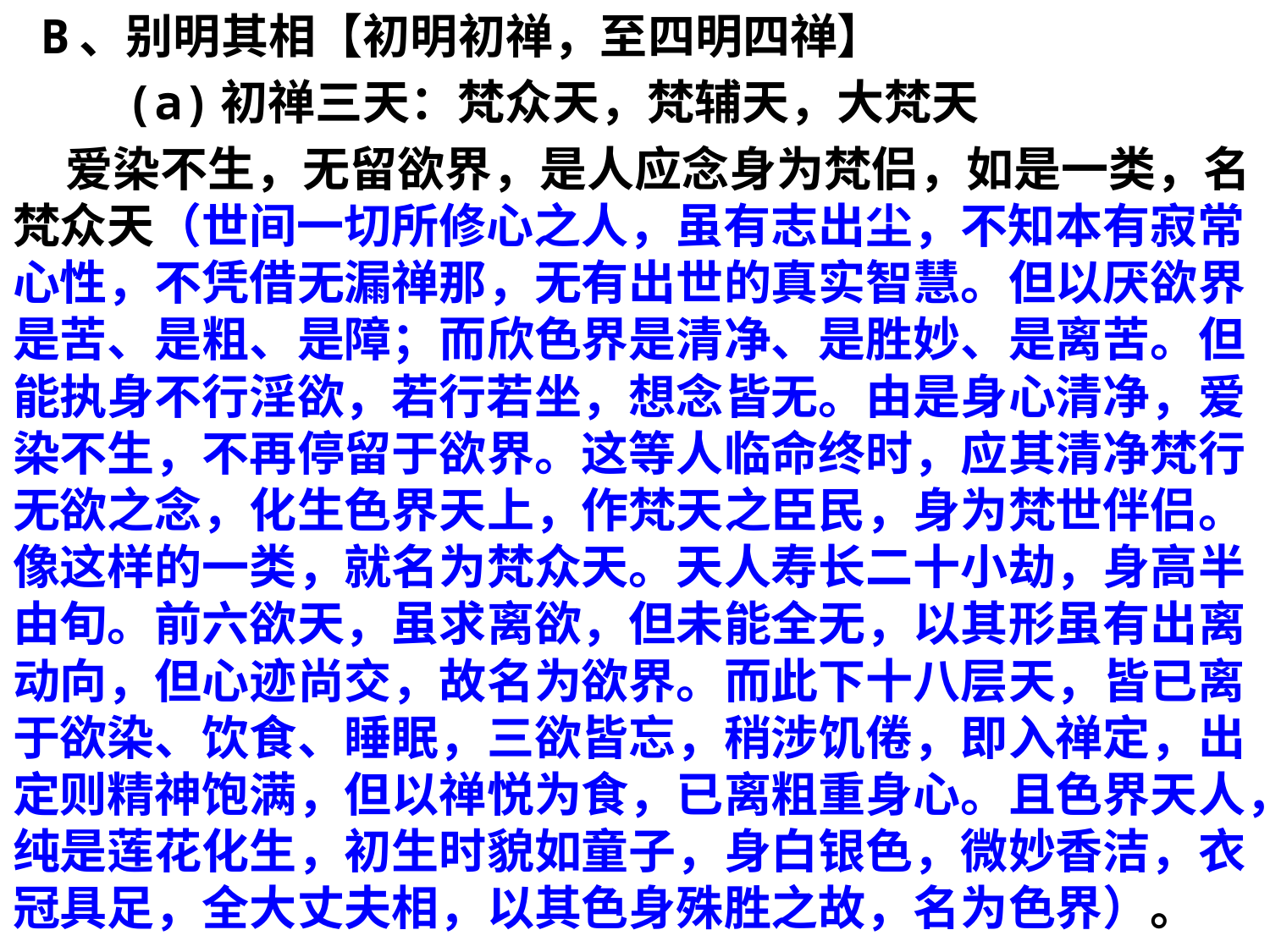

B、别明其相【初明初禅，至四明四禅】
    (a)初禅三天：梵众天，梵辅天，大梵天
    爱染不生，无留欲界，是人应念身为梵侣，如是一类，名梵众天（世间一切所修心之人，虽有志出尘，不知本有寂常心性，不凭借无漏禅那，无有出世的真实智慧。但以厌欲界是苦、是粗、是障；而欣色界是清净、是胜妙、是离苦。但能执身不行淫欲，若行若坐，想念皆无。由是身心清净，爱染不生，不再停留于欲界。这等人临命终时，应其清净梵行无欲之念，化生色界天上，作梵天之臣民，身为梵世伴侣。像这样的一类，就名为梵众天。天人寿长二十小劫，身高半由旬。前六欲天，虽求离欲，但未能全无，以其形虽有出离动向，但心迹尚交，故名为欲界。而此下十八层天，皆已离于欲染、饮食、睡眠，三欲皆忘，稍涉饥倦，即入禅定，出定则精神饱满，但以禅悦为食，已离粗重身心。且色界天人，纯是莲花化生，初生时貌如童子，身白银色，微妙香洁，衣冠具足，全大丈夫相，以其色身殊胜之故，名为色界）。